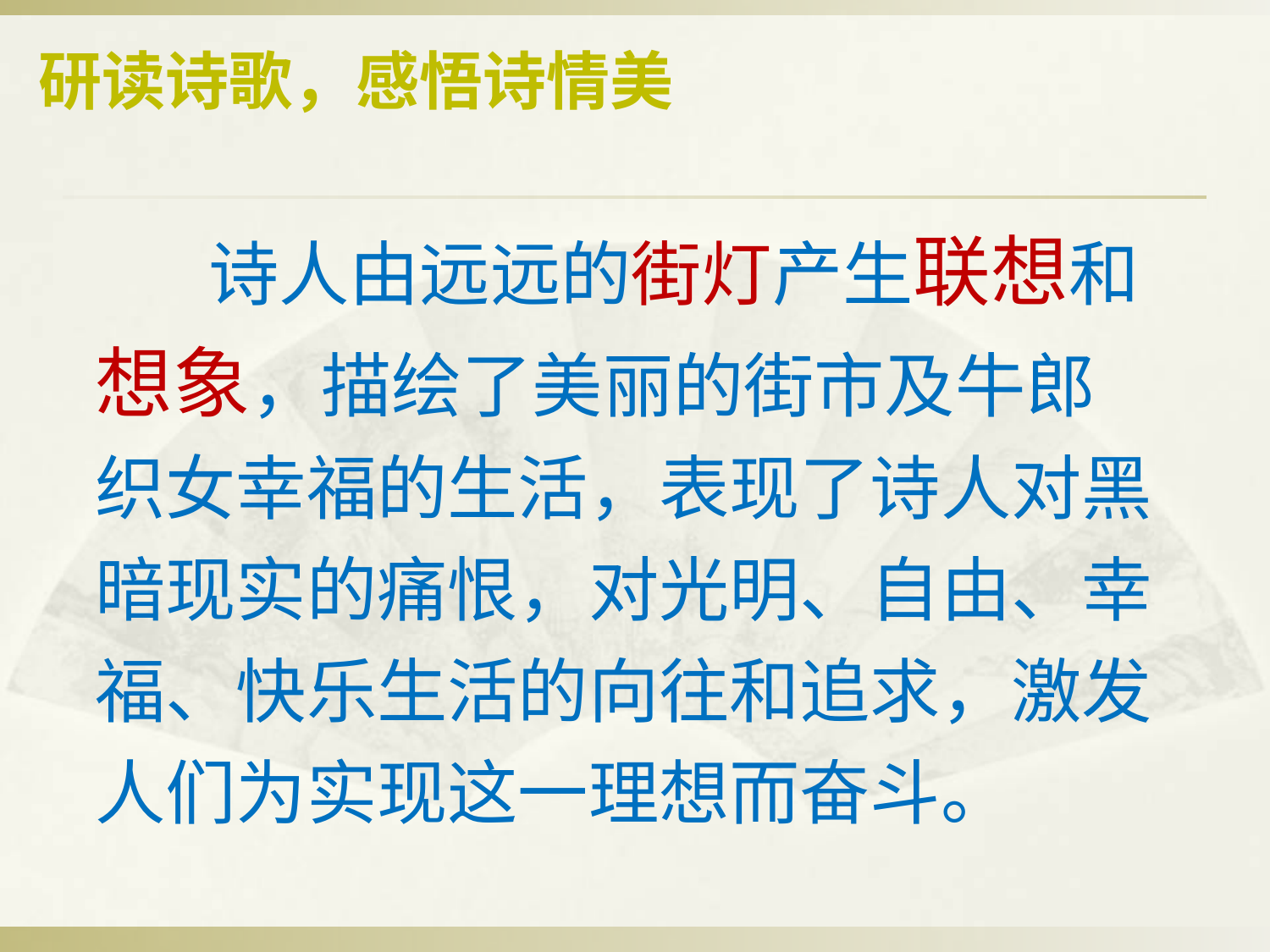

研读诗歌，感悟诗情美
      诗人由远远的街灯产生联想和想象，描绘了美丽的街市及牛郎织女幸福的生活，表现了诗人对黑暗现实的痛恨，对光明、自由、幸福、快乐生活的向往和追求，激发人们为实现这一理想而奋斗。